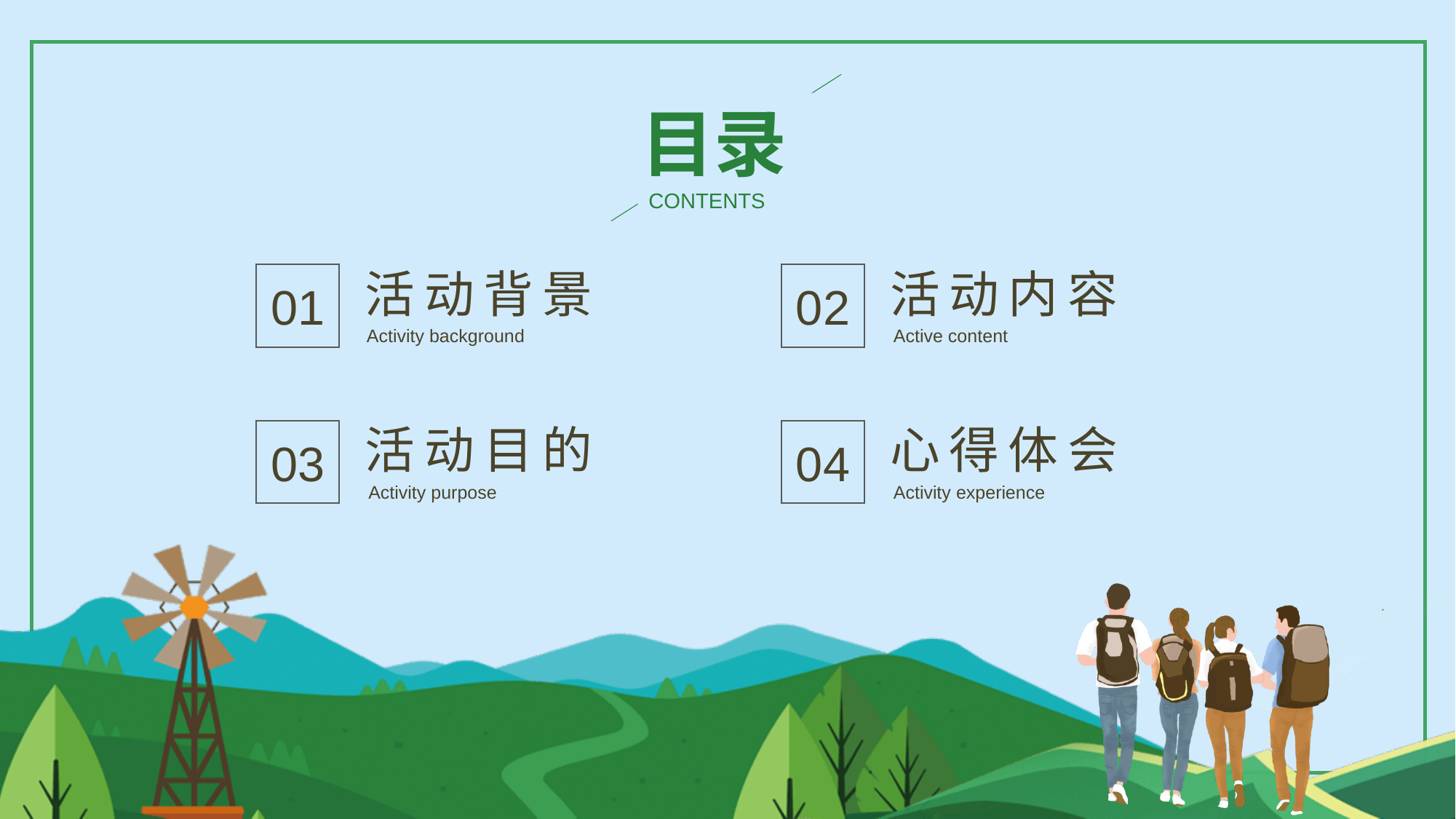

目录
CONTENTS
活动背景
01
Activity background
活动内容
02
Active content
活动目的
03
Activity purpose
心得体会
04
Activity experience